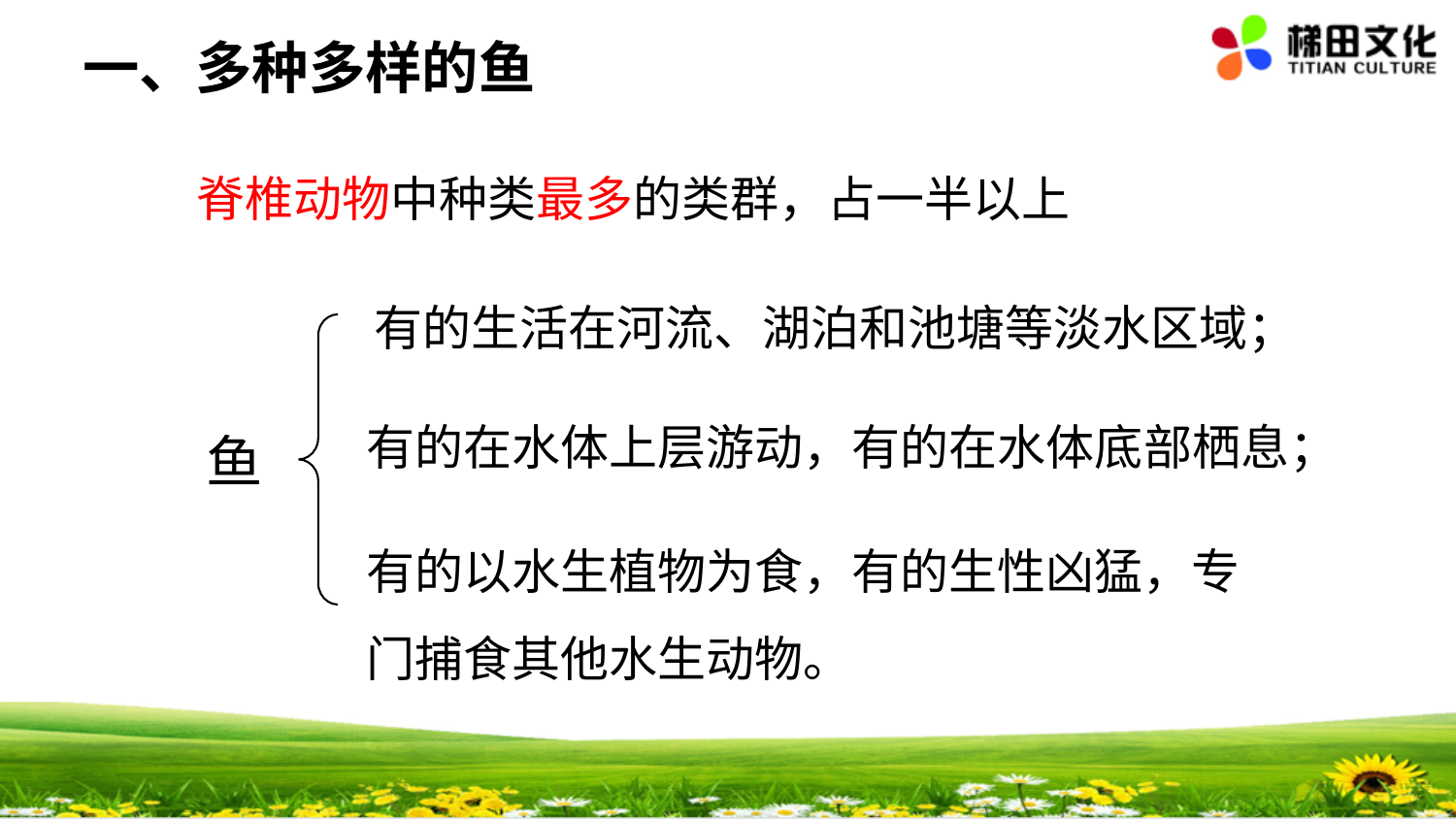

#
一、多种多样的鱼
脊椎动物中种类最多的类群，占一半以上
有的生活在河流、湖泊和池塘等淡水区域；

有的在水体上层游动，有的在水体底部栖息；
鱼
有的以水生植物为食，有的生性凶猛，专门捕食其他水生动物。